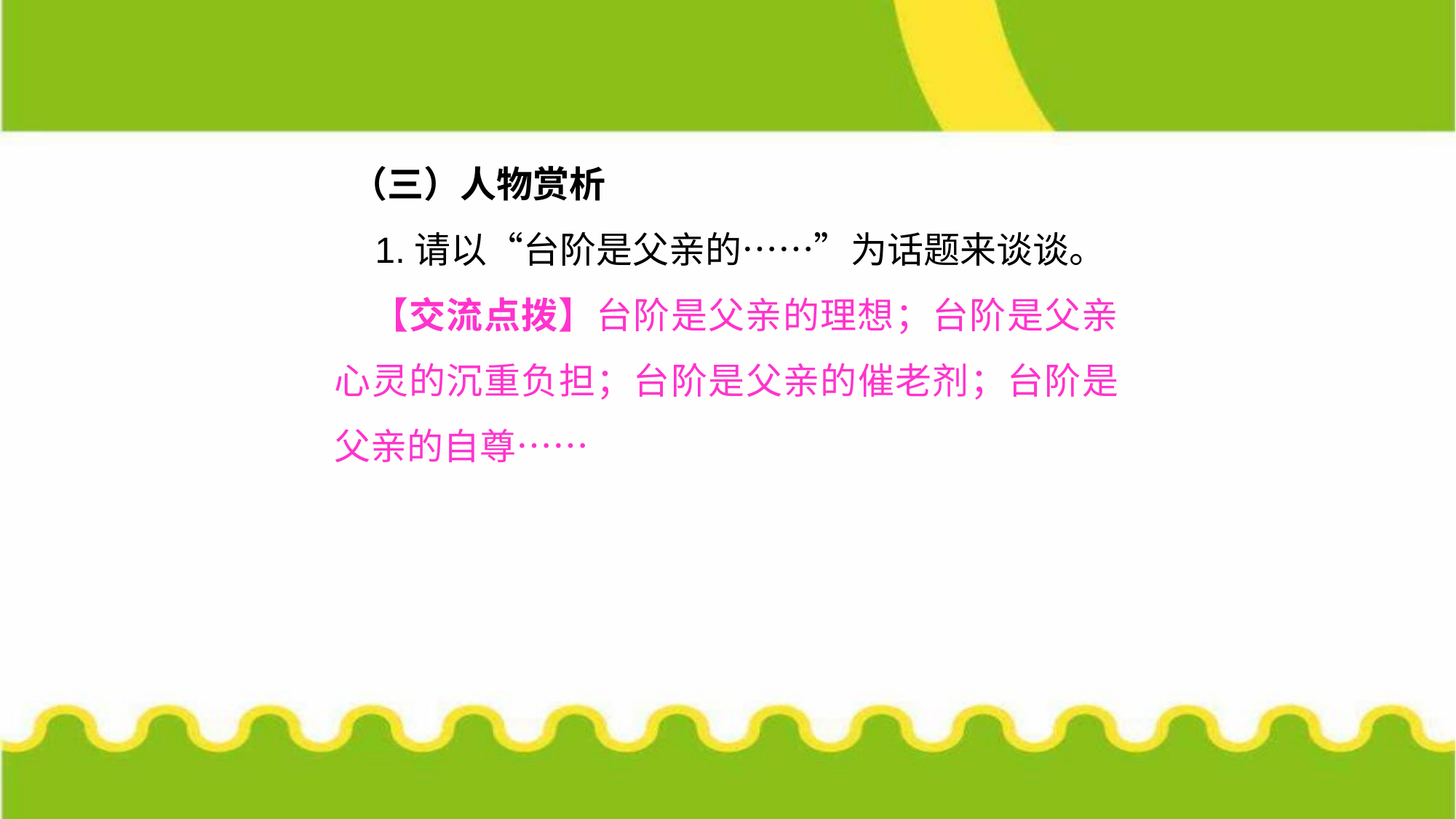

（三）人物赏析
    1.请以“台阶是父亲的……”为话题来谈谈。
   【交流点拨】台阶是父亲的理想；台阶是父亲心灵的沉重负担；台阶是父亲的催老剂；台阶是父亲的自尊……